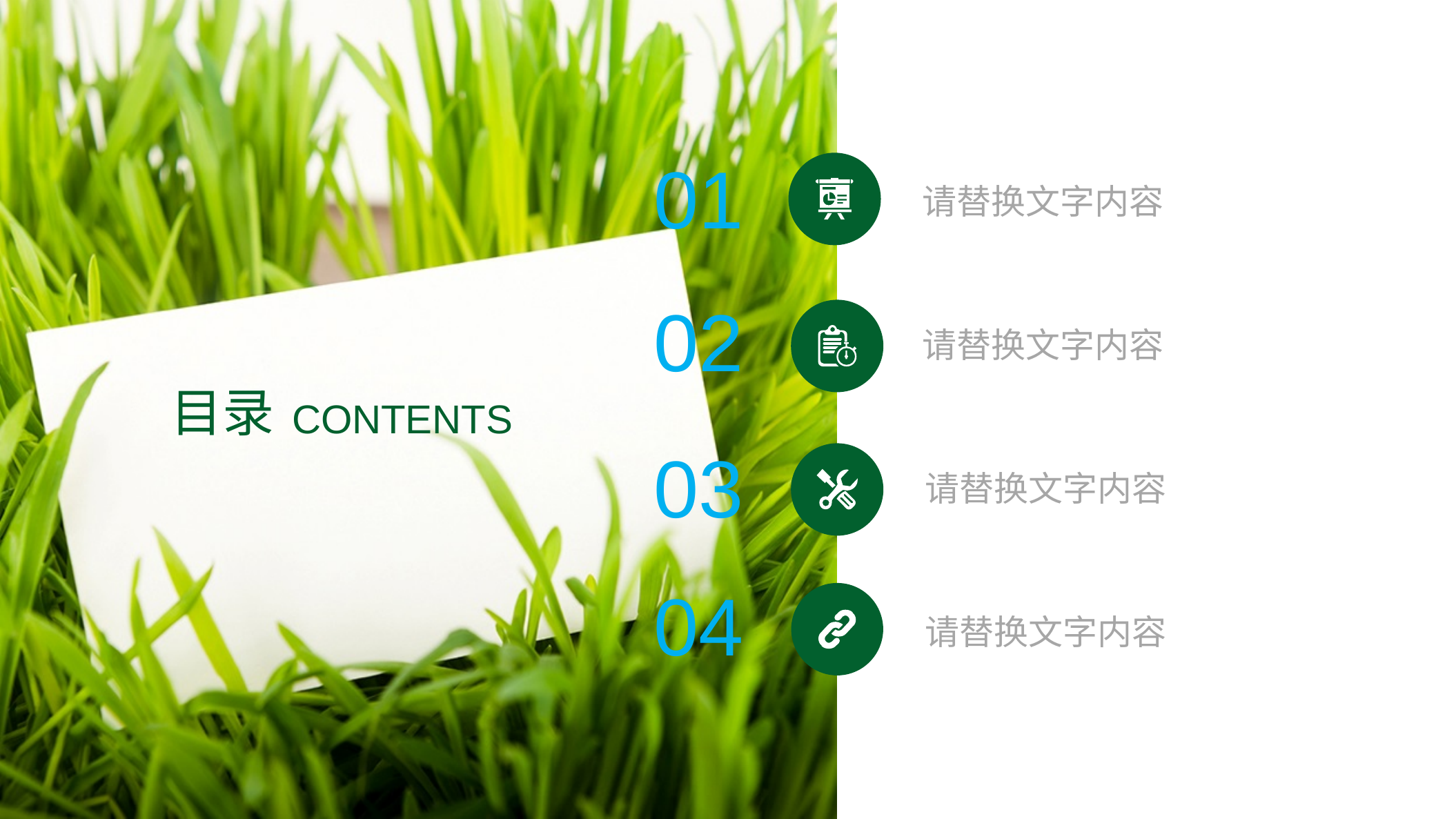

01

请替换文字内容
02

请替换文字内容
目录
CONTENTS
03

请替换文字内容
04

请替换文字内容